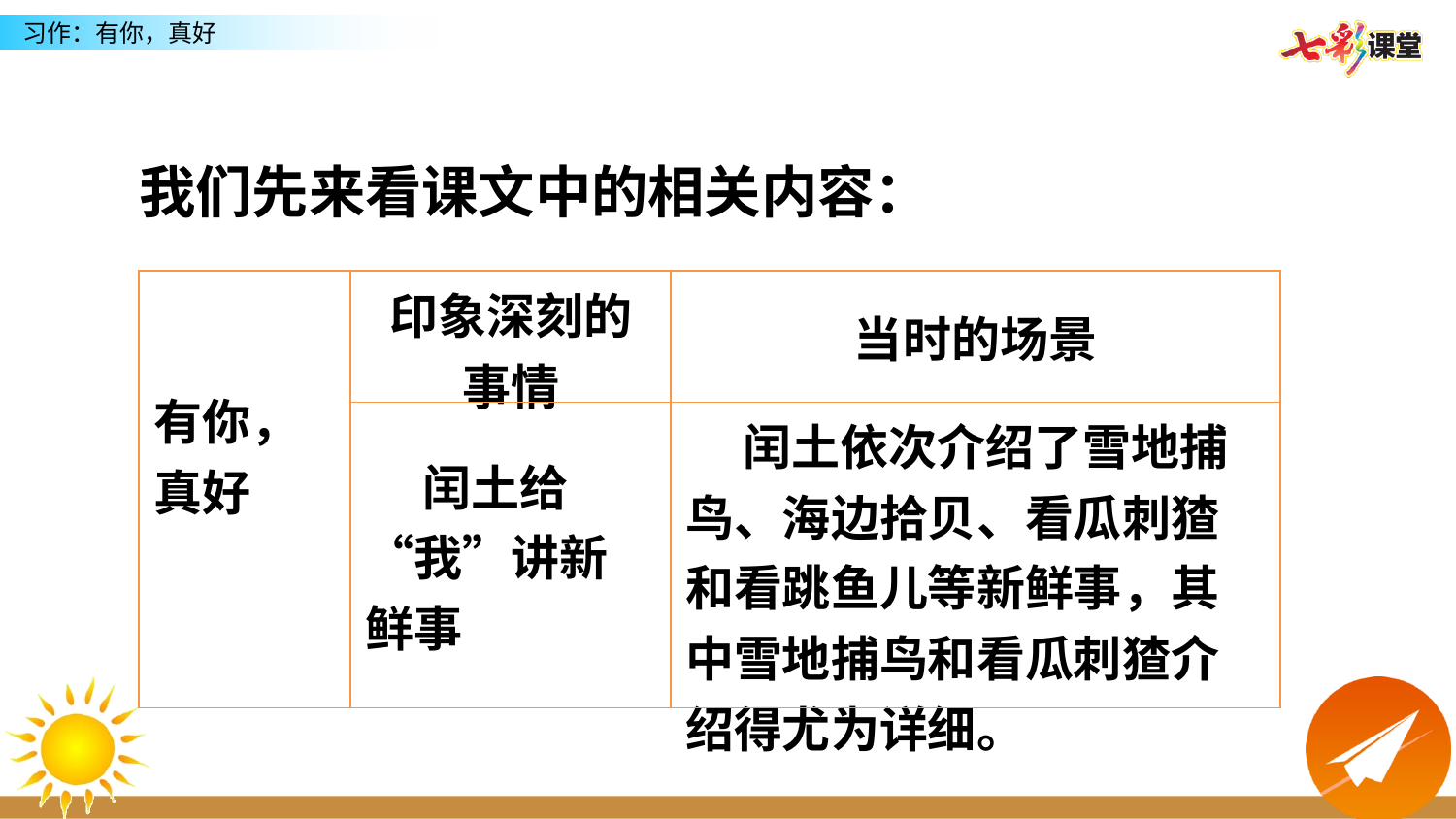

我们先来看课文中的相关内容：
| 有你，真好 | 印象深刻的事情 | 当时的场景 |
| --- | --- | --- |
|  | 闰土给“我”讲新鲜事 | 闰土依次介绍了雪地捕鸟、海边拾贝、看瓜刺猹和看跳鱼儿等新鲜事，其中雪地捕鸟和看瓜刺猹介绍得尤为详细。 |